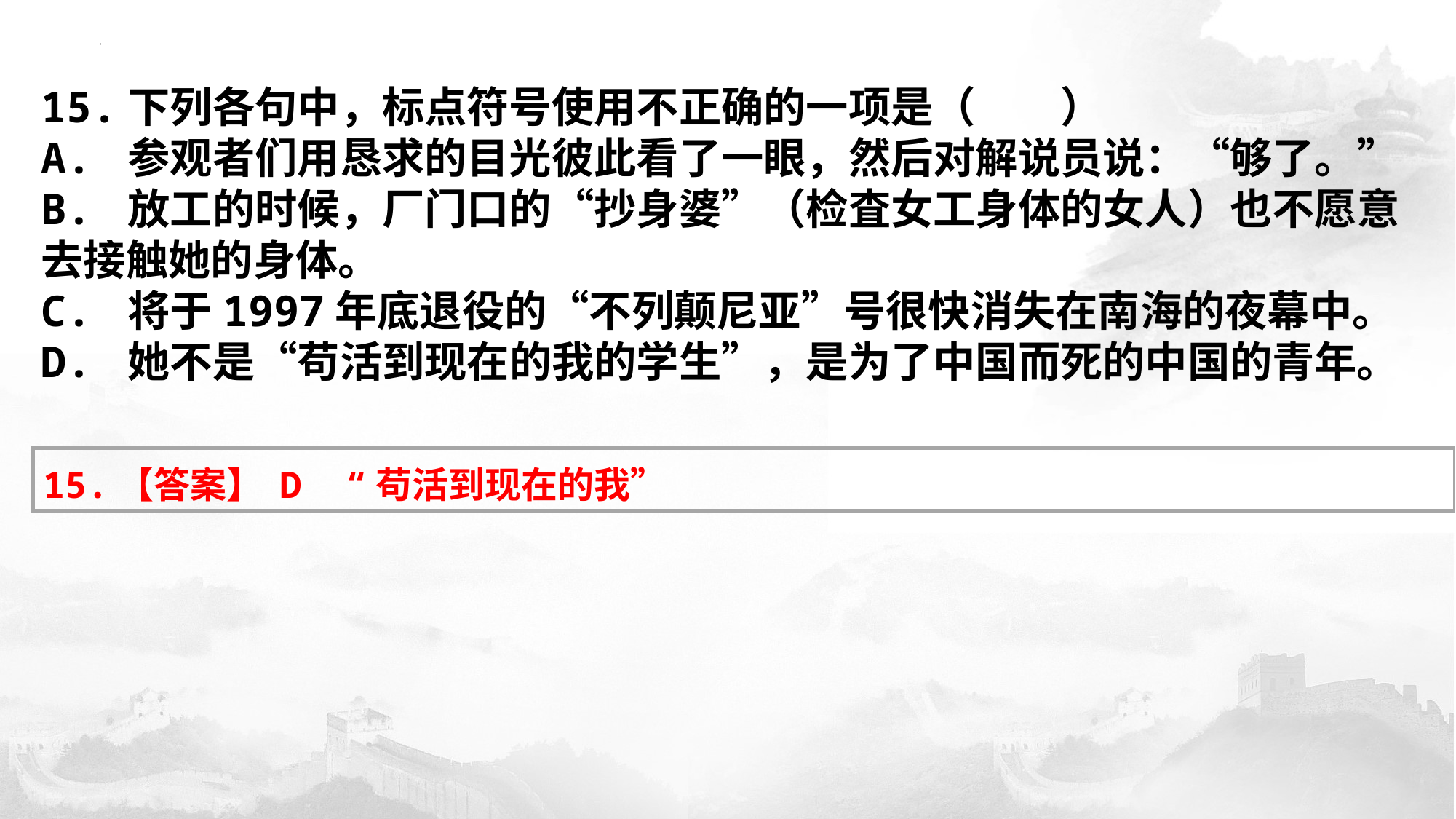

​15.下列各句中，标点符号使用不正确的一项是（　　）
A. 参观者们用恳求的目光彼此看了一眼，然后对解说员说：“够了。”
B. 放工的时候，厂门口的“抄身婆”（检査女工身体的女人）也不愿意去接触她的身体。
C. 将于1997年底退役的“不列颠尼亚”号很快消失在南海的夜幕中。
D. 她不是“苟活到现在的我的学生”，是为了中国而死的中国的青年。
15.【答案】 D  “苟活到现在的我”